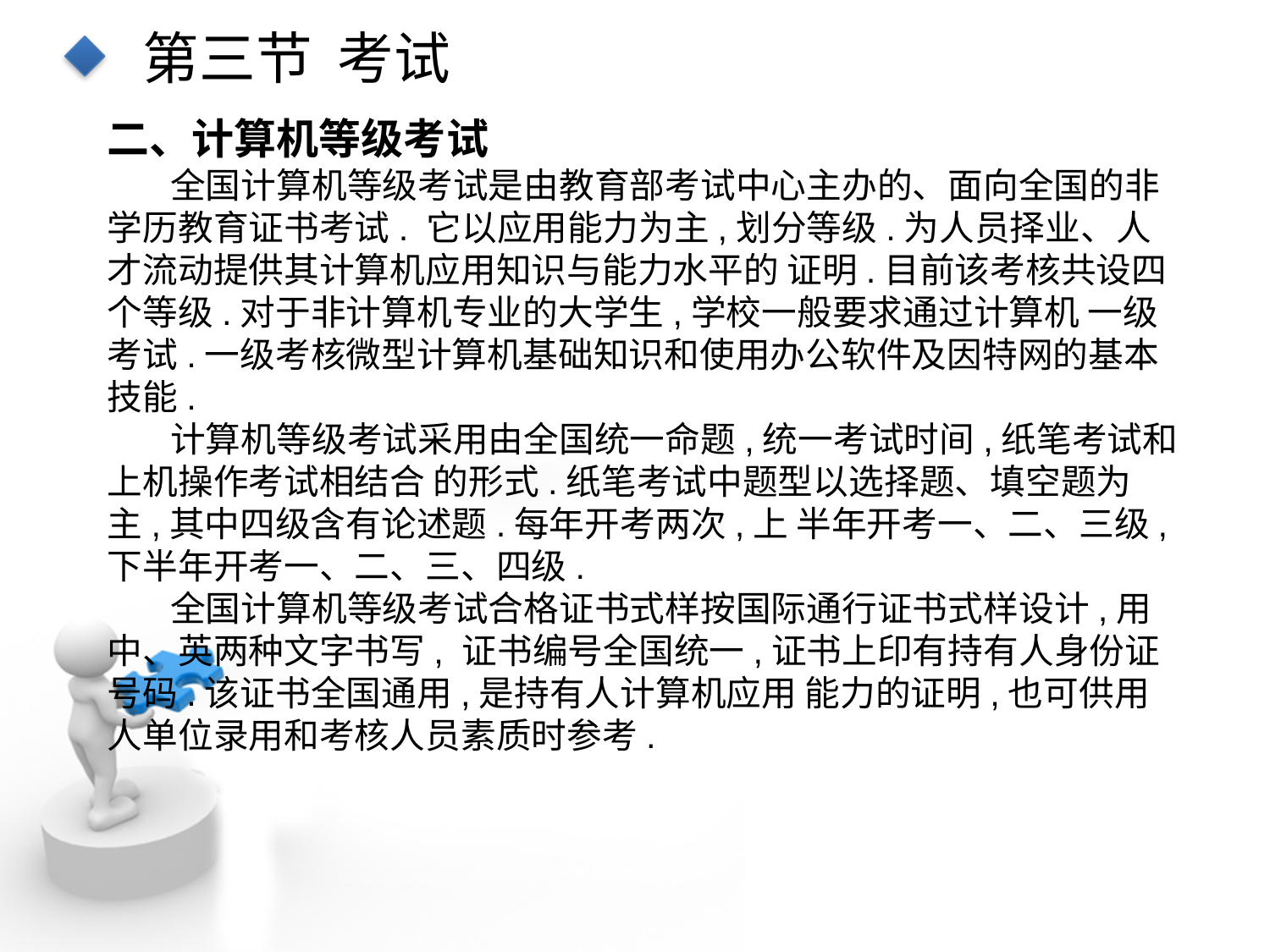

第三节  考试

二、计算机等级考试
全国计算机等级考试是由教育部考试中心主办的、面向全国的非学历教育证书考试. 它以应用能力为主,划分等级.为人员择业、人才流动提供其计算机应用知识与能力水平的 证明.目前该考核共设四个等级.对于非计算机专业的大学生,学校一般要求通过计算机 一级考试.一级考核微型计算机基础知识和使用办公软件及因特网的基本技能.
计算机等级考试采用由全国统一命题,统一考试时间,纸笔考试和上机操作考试相结合 的形式.纸笔考试中题型以选择题、填空题为主,其中四级含有论述题.每年开考两次,上 半年开考一、二、三级,下半年开考一、二、三、四级.
全国计算机等级考试合格证书式样按国际通行证书式样设计,用中、英两种文字书写, 证书编号全国统一,证书上印有持有人身份证号码.该证书全国通用,是持有人计算机应用 能力的证明,也可供用人单位录用和考核人员素质时参考.

点击添加文本
点击添加文本
点击添加文本
点击添加文本